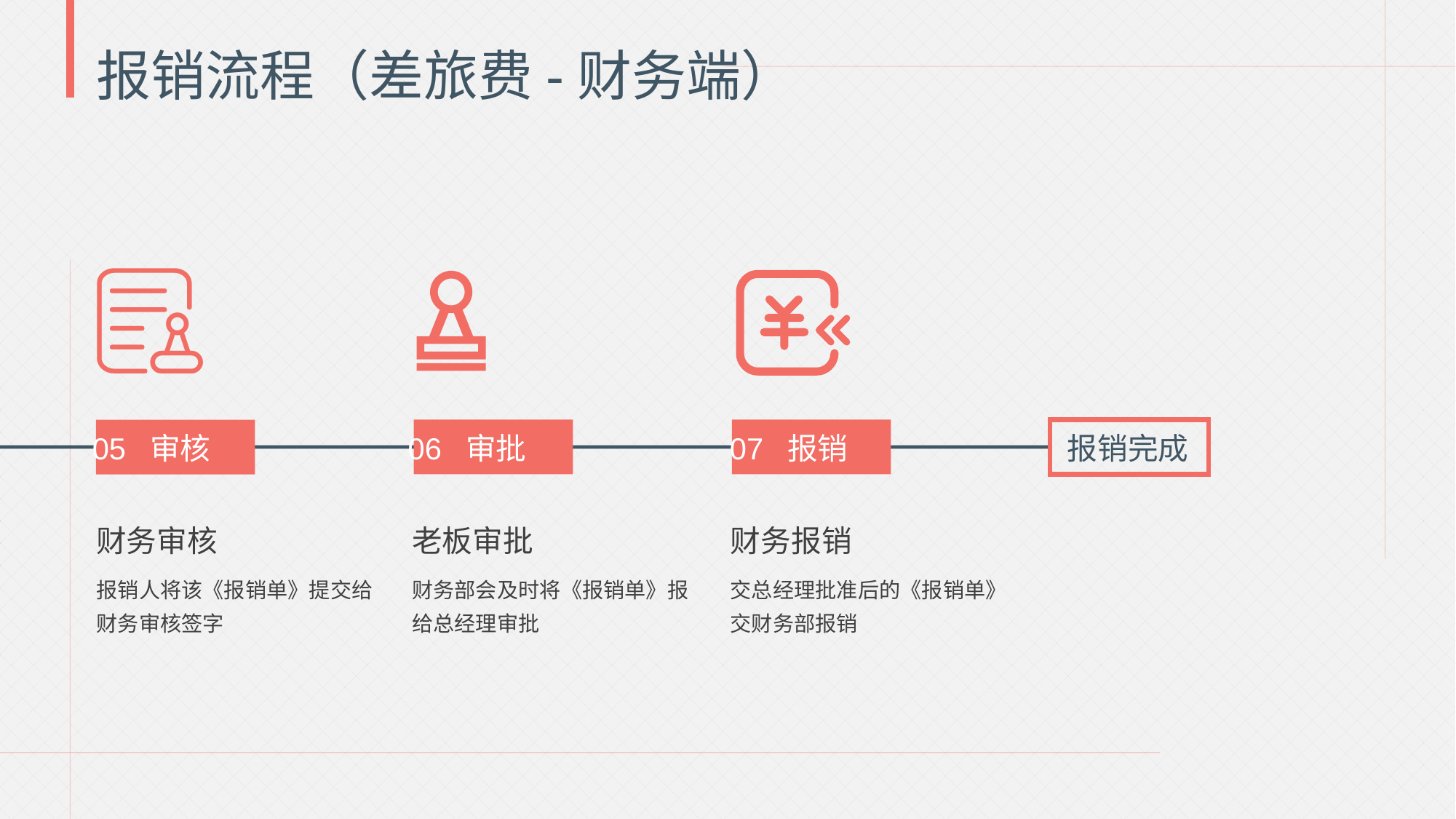

报销流程（差旅费-财务端）

05  审核
06  审批
07  报销
报销完成
财务审核
老板审批
财务报销
报销人将该《报销单》提交给财务审核签字
财务部会及时将《报销单》报给总经理审批
交总经理批准后的《报销单》交财务部报销